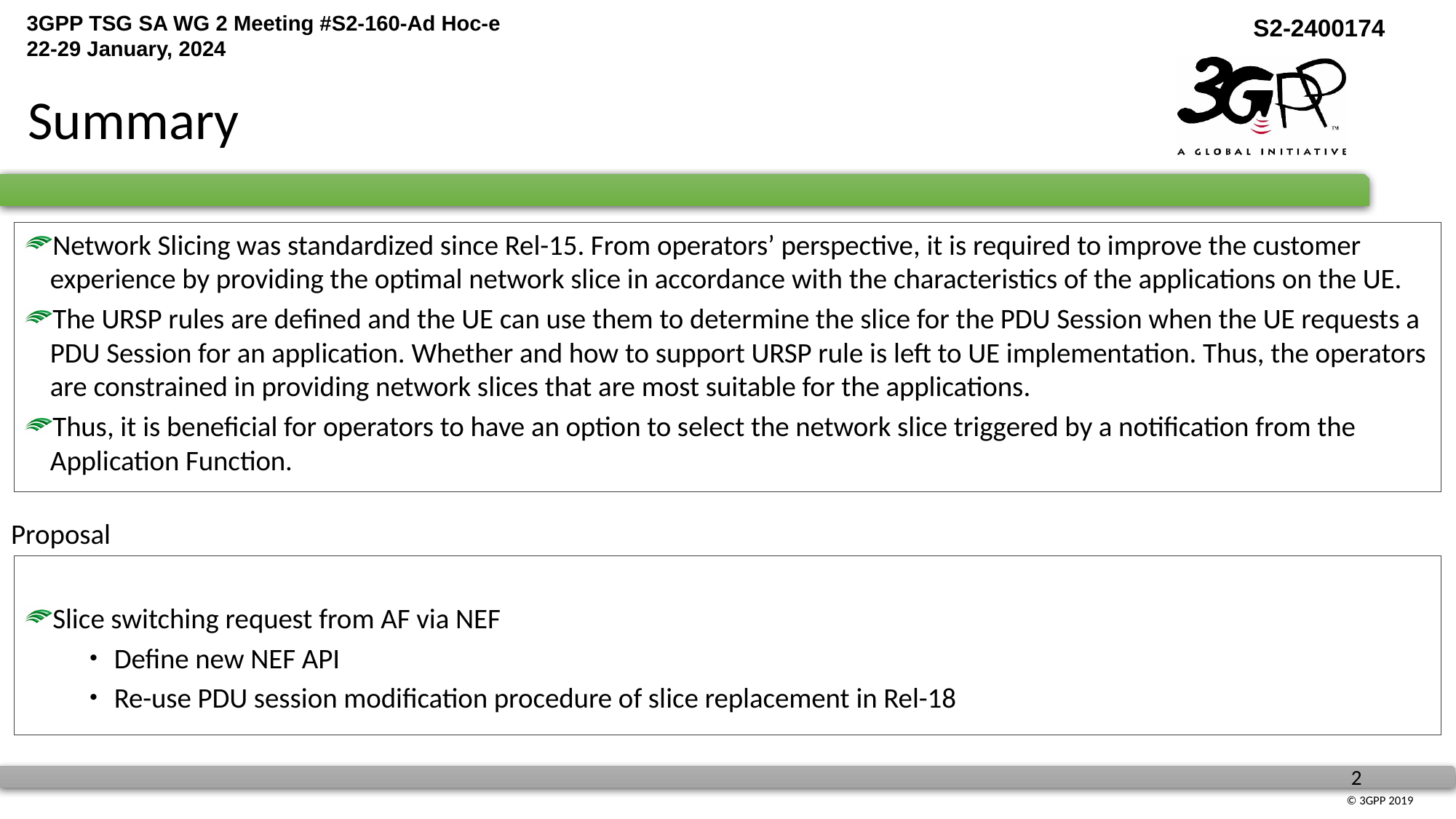

# Summary
Network Slicing was standardized since Rel-15. From operators’ perspective, it is required to improve the customer experience by providing the optimal network slice in accordance with the characteristics of the applications on the UE.
The URSP rules are defined and the UE can use them to determine the slice for the PDU Session when the UE requests a PDU Session for an application. Whether and how to support URSP rule is left to UE implementation. Thus, the operators are constrained in providing network slices that are most suitable for the applications.
Thus, it is beneficial for operators to have an option to select the network slice triggered by a notification from the Application Function.
Proposal

Slice switching request from AF via NEF
　　・Define new NEF API
　　・Re-use PDU session modification procedure of slice replacement in Rel-18